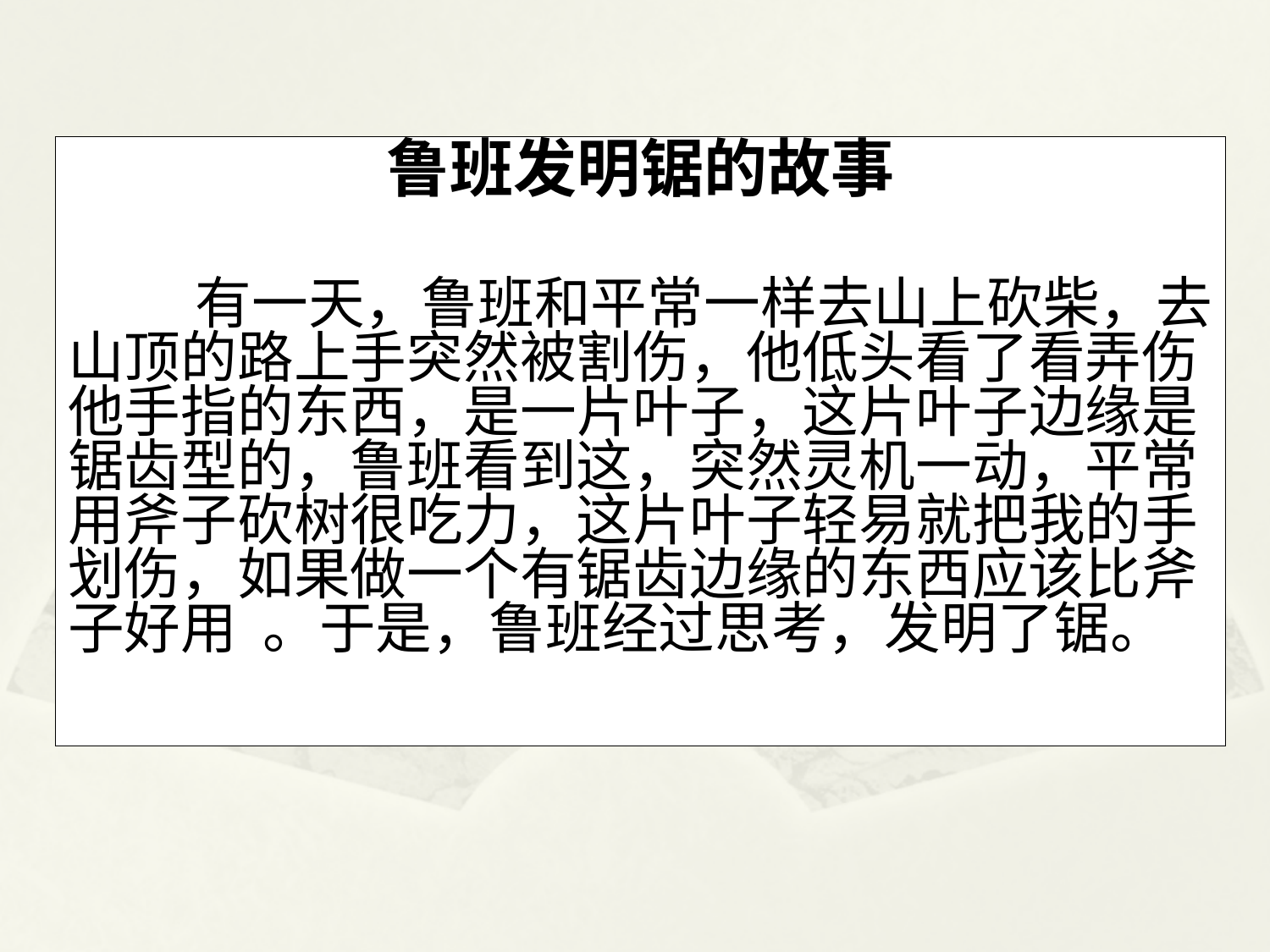

鲁班发明锯的故事

         有一天，鲁班和平常一样去山上砍柴，去山顶的路上手突然被割伤，他低头看了看弄伤他手指的东西，是一片叶子，这片叶子边缘是锯齿型的，鲁班看到这，突然灵机一动，平常用斧子砍树很吃力，这片叶子轻易就把我的手划伤，如果做一个有锯齿边缘的东西应该比斧子好用  。于是，鲁班经过思考，发明了锯。